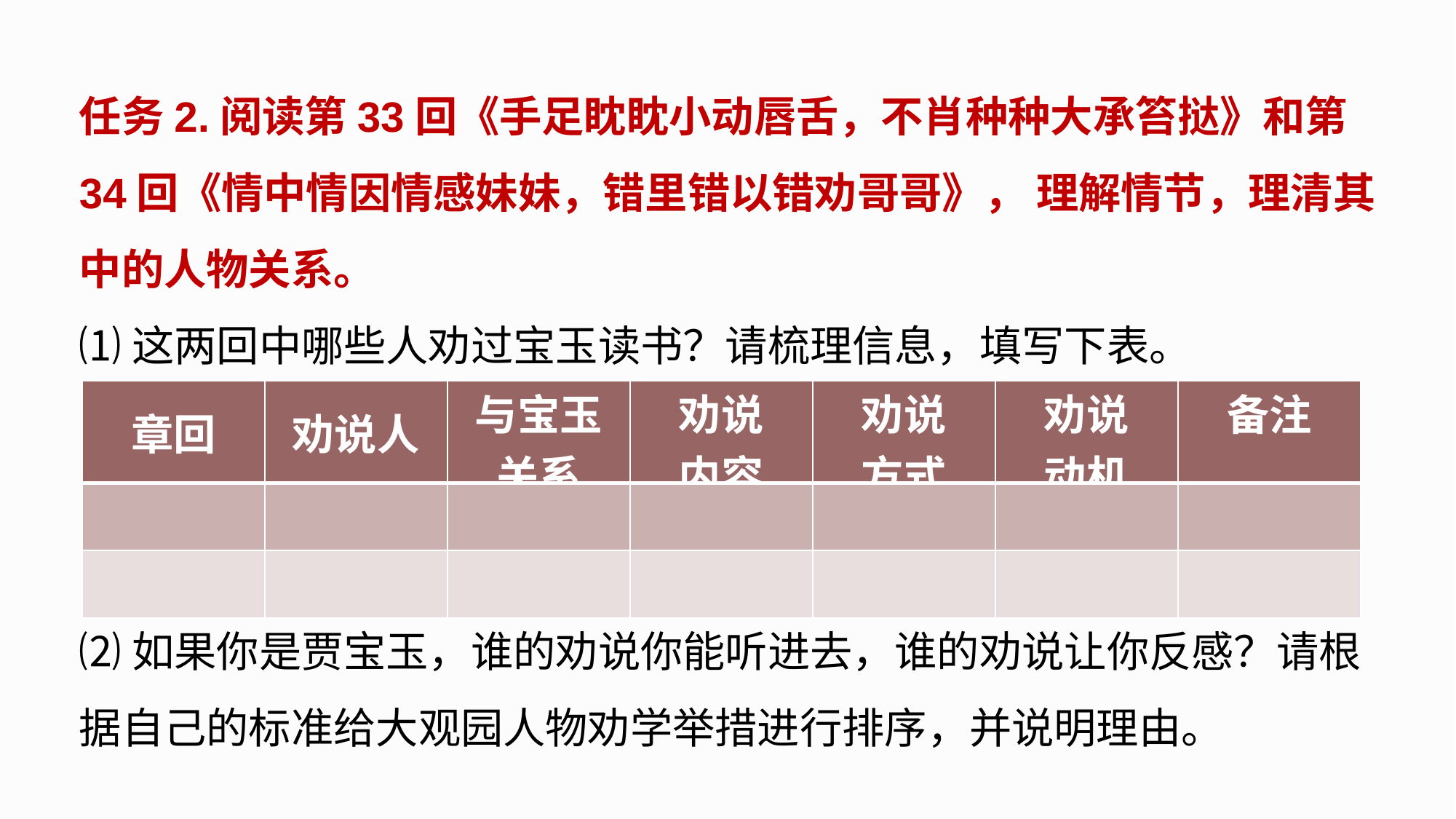

任务2.阅读第33回《手足眈眈小动唇舌，不肖种种大承笞挞》和第34回《情中情因情感妹妹，错里错以错劝哥哥》， 理解情节，理清其中的人物关系。
⑴这两回中哪些人劝过宝玉读书？请梳理信息，填写下表。

⑵如果你是贾宝玉，谁的劝说你能听进去，谁的劝说让你反感？请根据自己的标准给大观园人物劝学举措进行排序，并说明理由。

| 章回 | 劝说人 | 与宝玉关系 | 劝说 内容 | 劝说 方式 | 劝说 动机 | 备注 |
| --- | --- | --- | --- | --- | --- | --- |
|  |  |  |  |  |  |  |
|  |  |  |  |  |  |  |